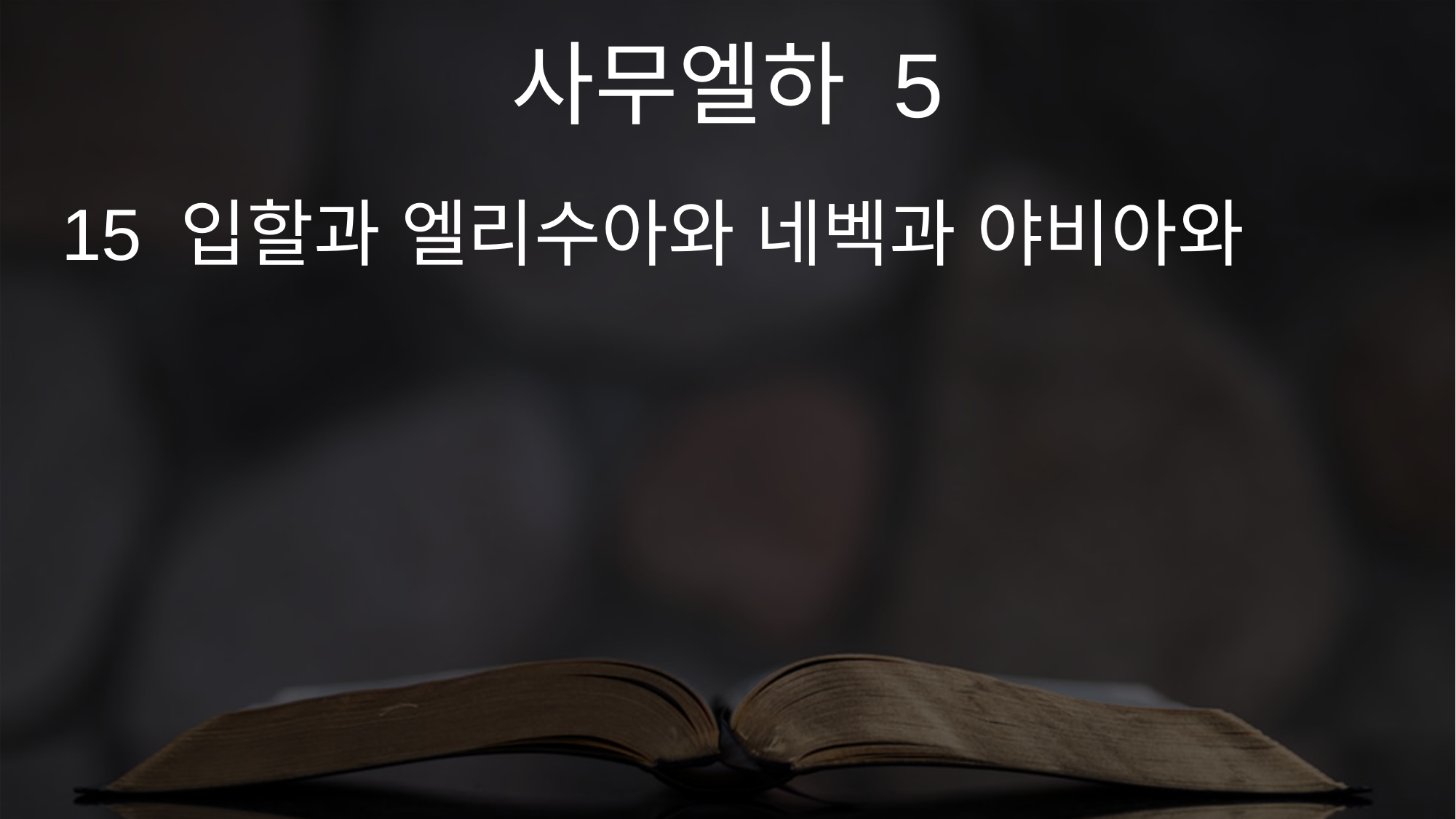

사무엘하 5
15 입할과 엘리수아와 네벡과 야비아와